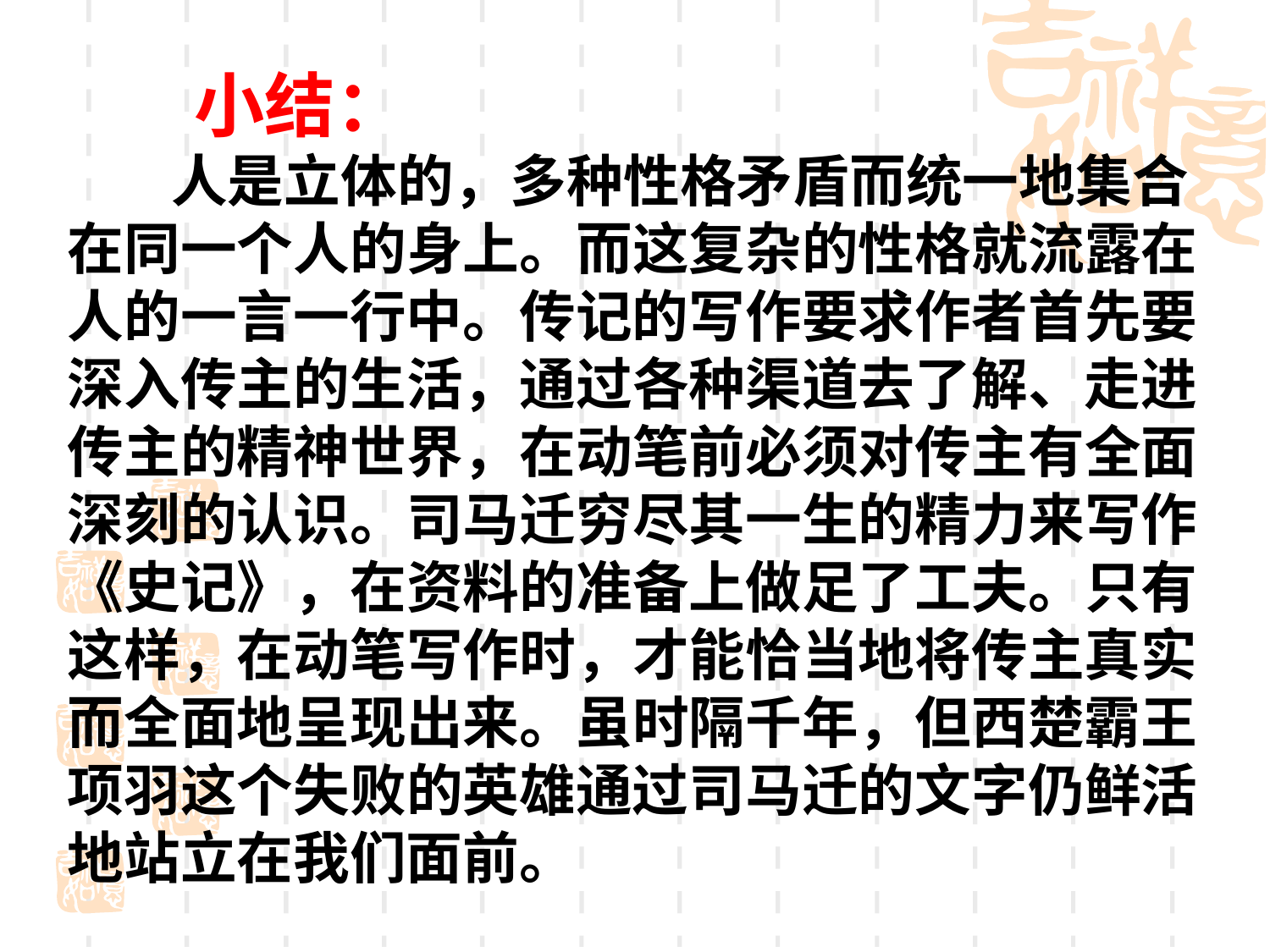

小结：
       人是立体的，多种性格矛盾而统一地集合在同一个人的身上。而这复杂的性格就流露在人的一言一行中。传记的写作要求作者首先要深入传主的生活，通过各种渠道去了解、走进传主的精神世界，在动笔前必须对传主有全面深刻的认识。司马迁穷尽其一生的精力来写作《史记》，在资料的准备上做足了工夫。只有这样，在动笔写作时，才能恰当地将传主真实而全面地呈现出来。虽时隔千年，但西楚霸王项羽这个失败的英雄通过司马迁的文字仍鲜活地站立在我们面前。